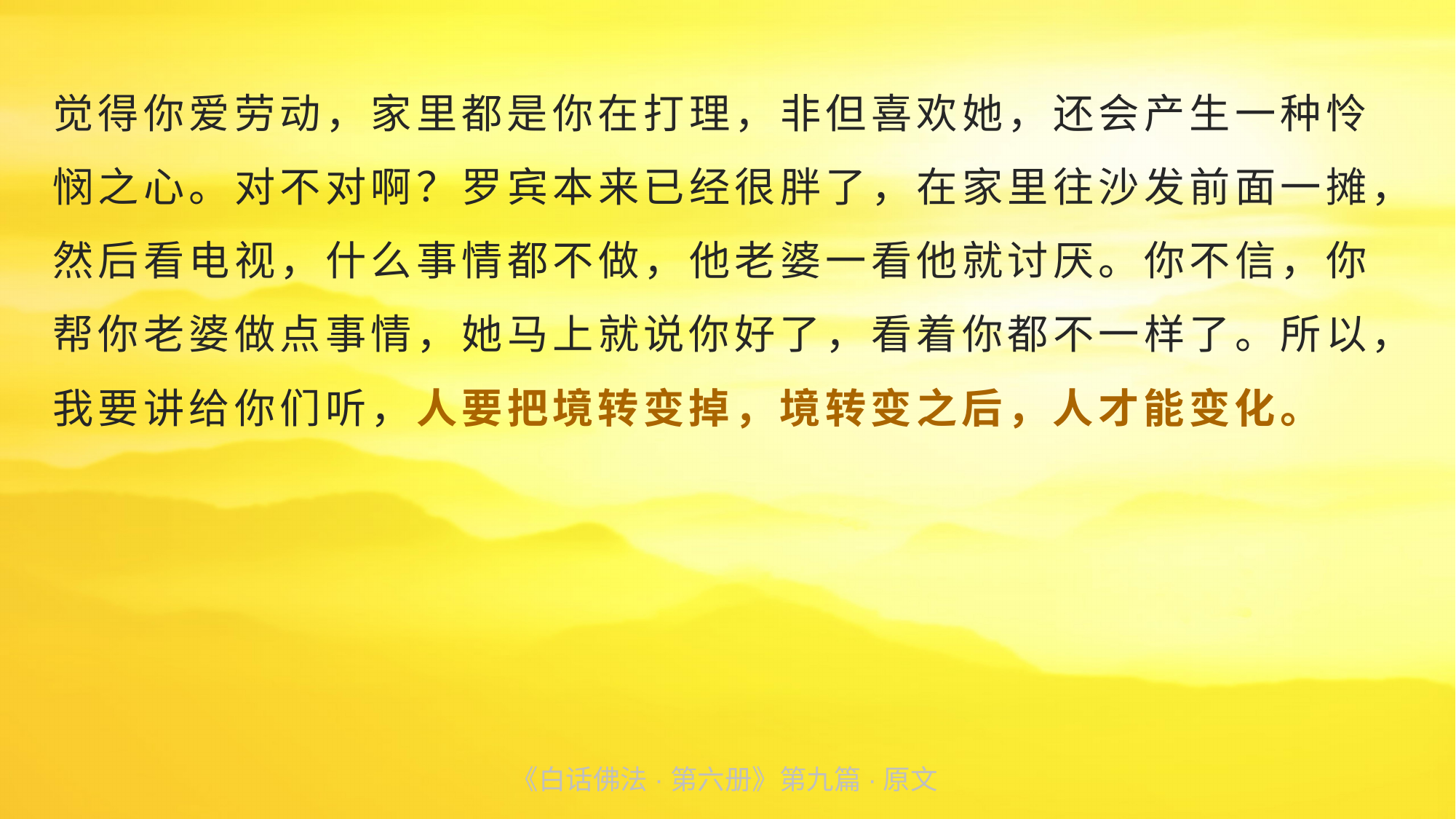

觉得你爱劳动，家里都是你在打理，非但喜欢她，还会产生一种怜悯之心。对不对啊？罗宾本来已经很胖了，在家里往沙发前面一摊，然后看电视，什么事情都不做，他老婆一看他就讨厌。你不信，你帮你老婆做点事情，她马上就说你好了，看着你都不一样了。所以，我要讲给你们听，人要把境转变掉，境转变之后，人才能变化。

《白话佛法·第六册》第九篇·原文